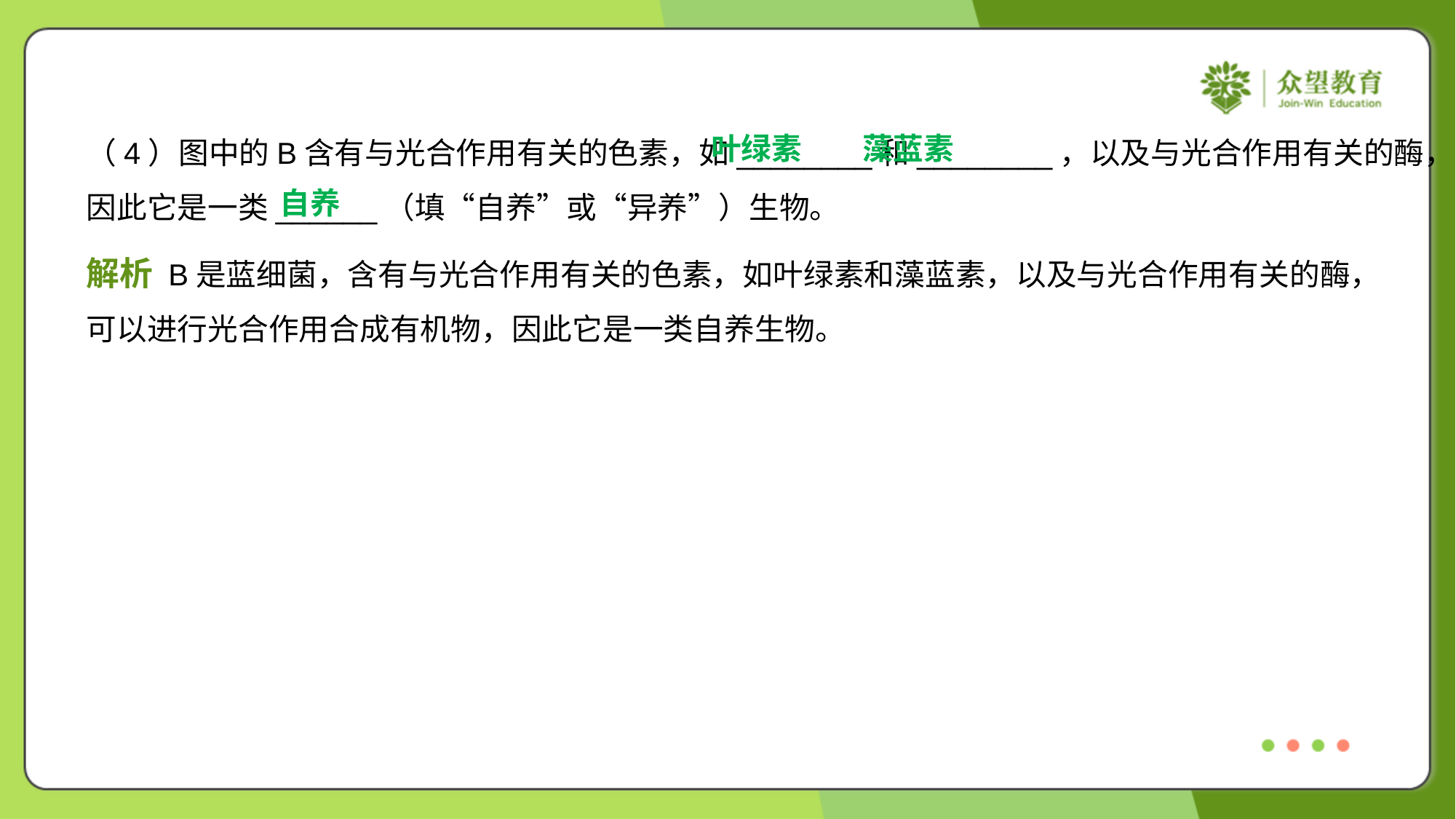

叶绿素
藻蓝素
（4）图中的B含有与光合作用有关的色素，如________和________，以及与光合作用有关的酶，
因此它是一类______（填“自养”或“异养”）生物。
自养
解析 B是蓝细菌，含有与光合作用有关的色素，如叶绿素和藻蓝素，以及与光合作用有关的酶，
可以进行光合作用合成有机物，因此它是一类自养生物。